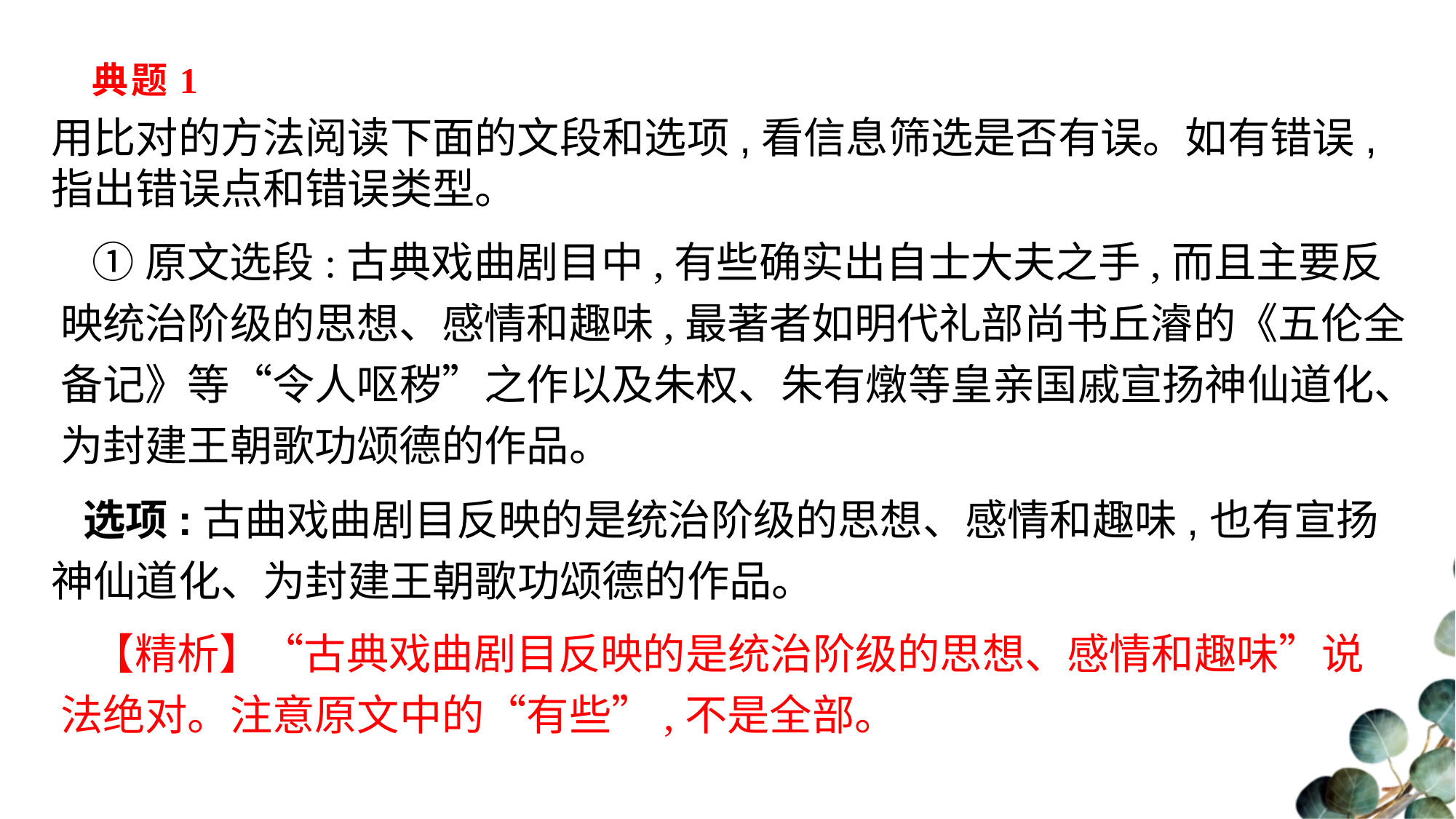

# 典题1
用比对的方法阅读下面的文段和选项,看信息筛选是否有误。如有错误,指出错误点和错误类型。
①原文选段:古典戏曲剧目中,有些确实出自士大夫之手,而且主要反映统治阶级的思想、感情和趣味,最著者如明代礼部尚书丘濬的《五伦全备记》等“令人呕秽”之作以及朱权、朱有燉等皇亲国戚宣扬神仙道化、为封建王朝歌功颂德的作品。
选项:古曲戏曲剧目反映的是统治阶级的思想、感情和趣味,也有宣扬神仙道化、为封建王朝歌功颂德的作品。
【精析】“古典戏曲剧目反映的是统治阶级的思想、感情和趣味”说法绝对。注意原文中的“有些”,不是全部。